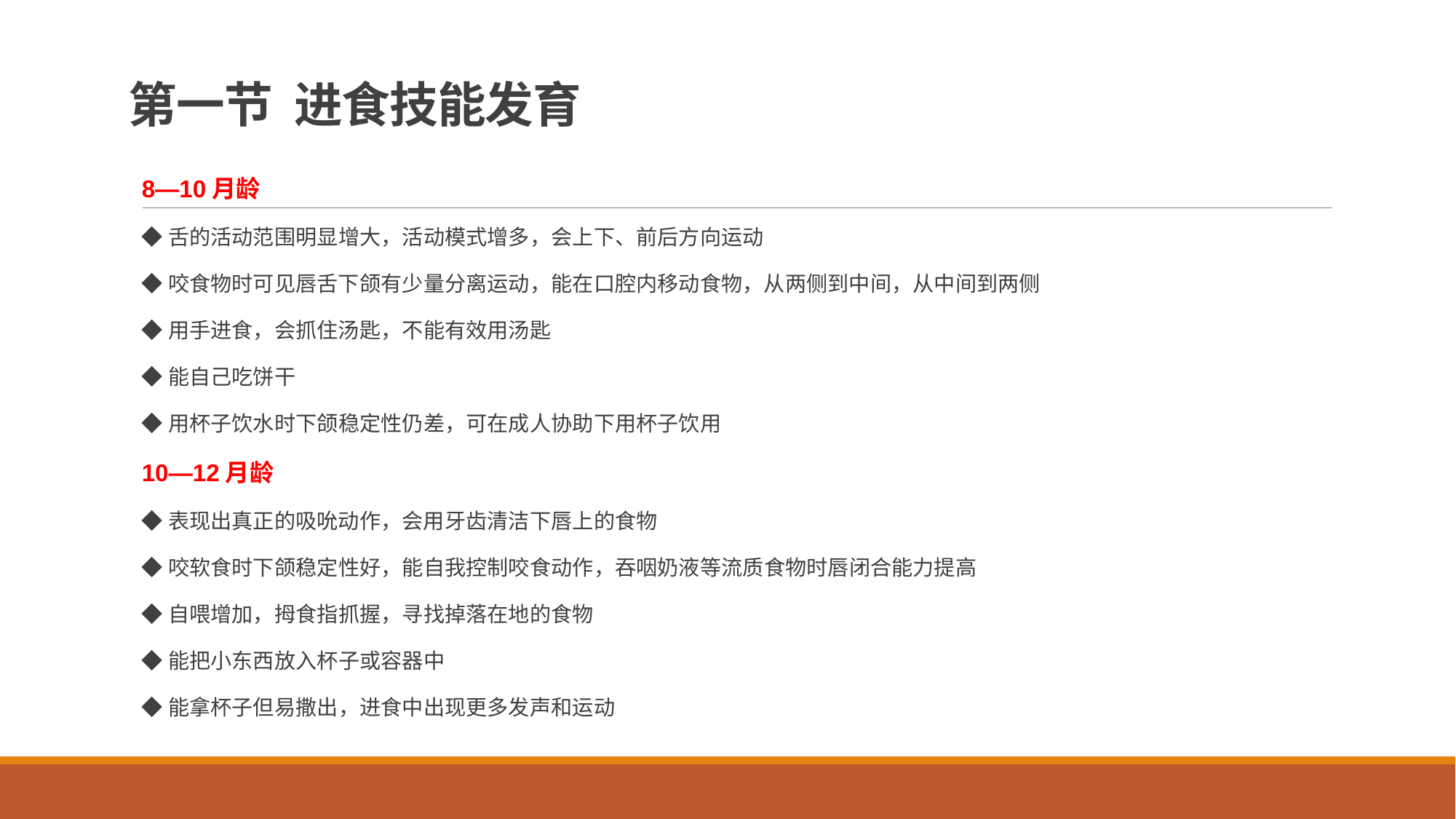

# 第一节  进食技能发育
8—10月龄
◆舌的活动范围明显增大，活动模式增多，会上下、前后方向运动
◆咬食物时可见唇舌下颌有少量分离运动，能在口腔内移动食物，从两侧到中间，从中间到两侧
◆用手进食，会抓住汤匙，不能有效用汤匙
◆能自己吃饼干
◆用杯子饮水时下颌稳定性仍差，可在成人协助下用杯子饮用
10—12月龄
◆表现出真正的吸吮动作，会用牙齿清洁下唇上的食物
◆咬软食时下颌稳定性好，能自我控制咬食动作，吞咽奶液等流质食物时唇闭合能力提高
◆自喂增加，拇食指抓握，寻找掉落在地的食物
◆能把小东西放入杯子或容器中
◆能拿杯子但易撒出，进食中出现更多发声和运动